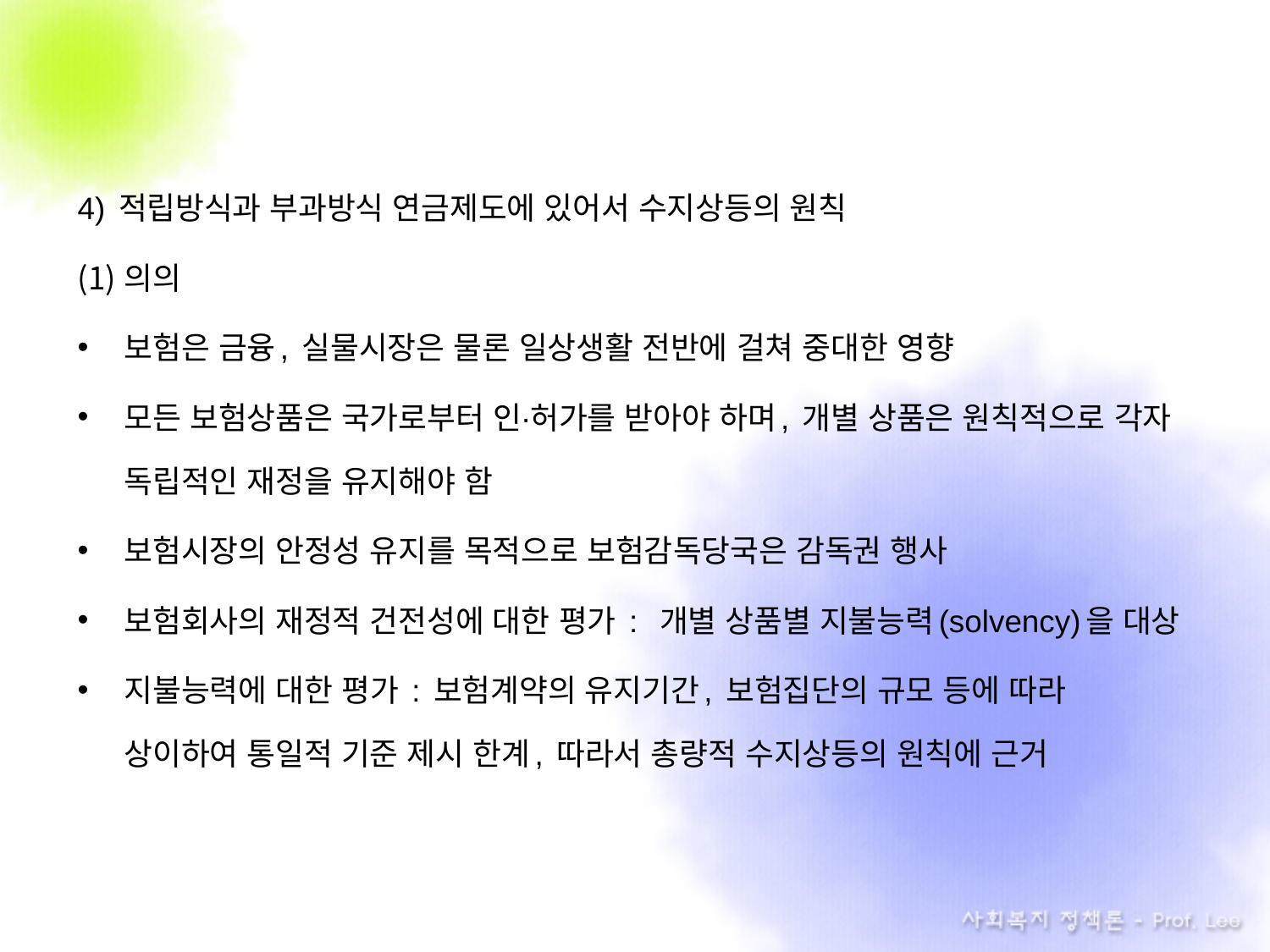

4) 적립방식과 부과방식 연금제도에 있어서 수지상등의 원칙
의의
보험은 금융, 실물시장은 물론 일상생활 전반에 걸쳐 중대한 영향
모든 보험상품은 국가로부터 인∙허가를 받아야 하며, 개별 상품은 원칙적으로 각자 독립적인 재정을 유지해야 함
보험시장의 안정성 유지를 목적으로 보험감독당국은 감독권 행사
보험회사의 재정적 건전성에 대한 평가 :  개별 상품별 지불능력(solvency)을 대상
지불능력에 대한 평가 : 보험계약의 유지기간, 보험집단의 규모 등에 따라 상이하여 통일적 기준 제시 한계, 따라서 총량적 수지상등의 원칙에 근거